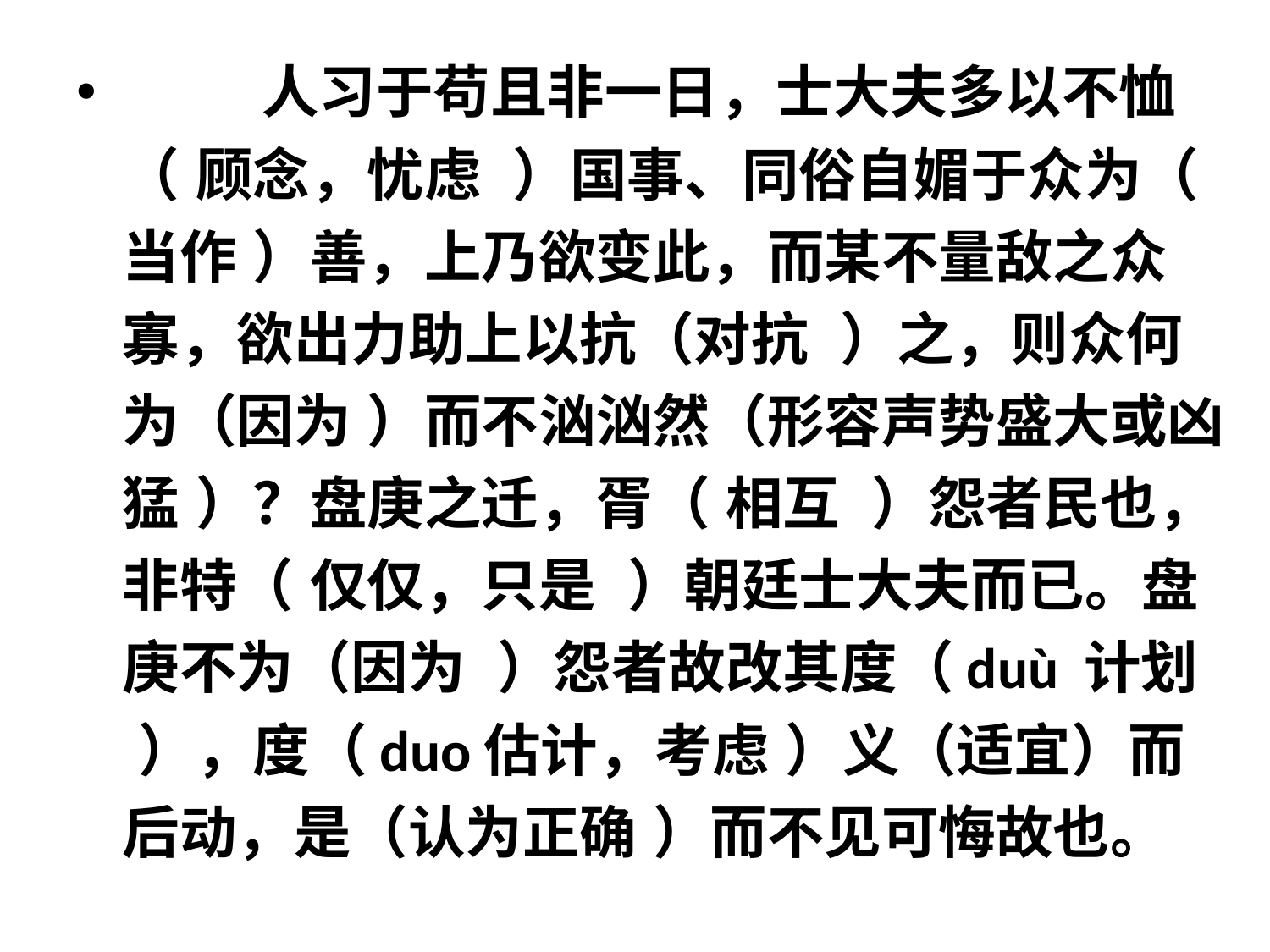

#
        人习于苟且非一日，士大夫多以不恤（ 顾念，忧虑  ）国事、同俗自媚于众为（ 当作 ）善，上乃欲变此，而某不量敌之众寡，欲出力助上以抗（对抗  ）之，则众何为（因为 ）而不汹汹然（形容声势盛大或凶猛 ）？盘庚之迁，胥（ 相互  ）怨者民也，非特（ 仅仅，只是  ）朝廷士大夫而已。盘庚不为（因为  ）怨者故改其度（duù 计划 ），度（duo估计，考虑 ）义（适宜）而后动，是（认为正确 ）而不见可悔故也。